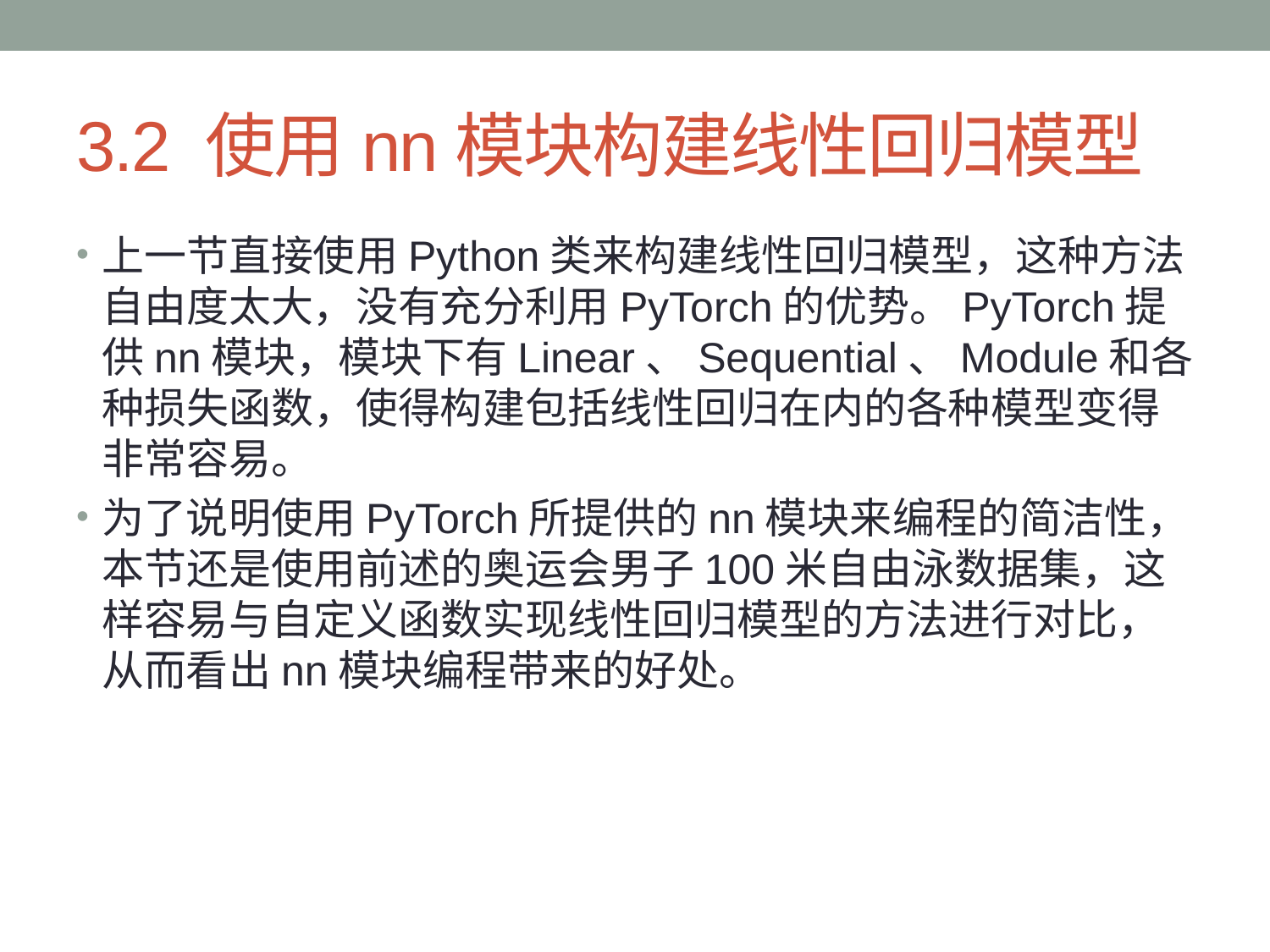

# 3.2 使用nn模块构建线性回归模型
上一节直接使用Python类来构建线性回归模型，这种方法自由度太大，没有充分利用PyTorch的优势。PyTorch提供nn模块，模块下有Linear、Sequential、Module和各种损失函数，使得构建包括线性回归在内的各种模型变得非常容易。
为了说明使用PyTorch所提供的nn模块来编程的简洁性，本节还是使用前述的奥运会男子100米自由泳数据集，这样容易与自定义函数实现线性回归模型的方法进行对比，从而看出nn模块编程带来的好处。